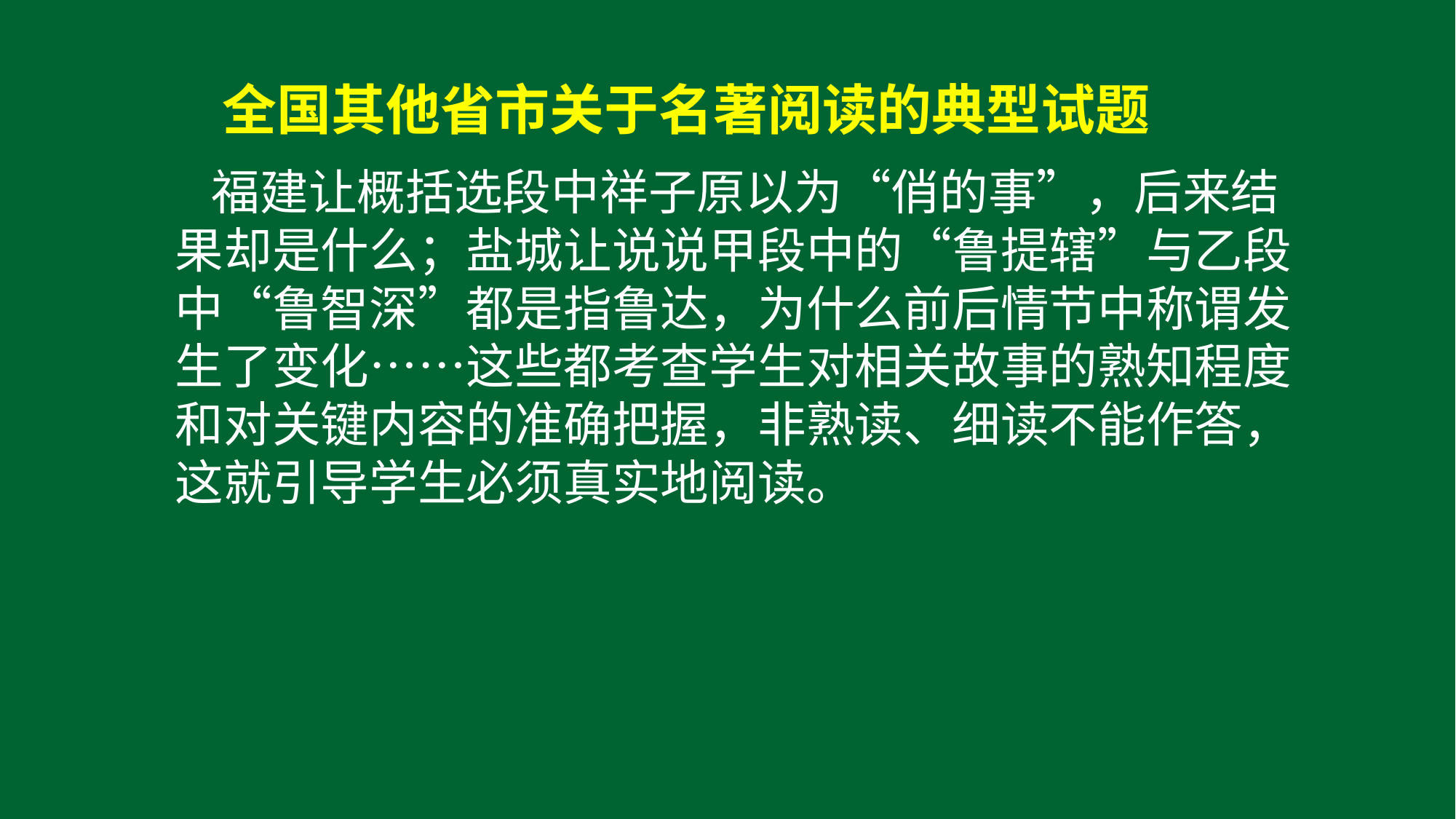

全国其他省市关于名著阅读的典型试题
福建让概括选段中祥子原以为“俏的事”，后来结果却是什么；盐城让说说甲段中的“鲁提辖”与乙段中“鲁智深”都是指鲁达，为什么前后情节中称谓发生了变化……这些都考查学生对相关故事的熟知程度和对关键内容的准确把握，非熟读、细读不能作答，这就引导学生必须真实地阅读。